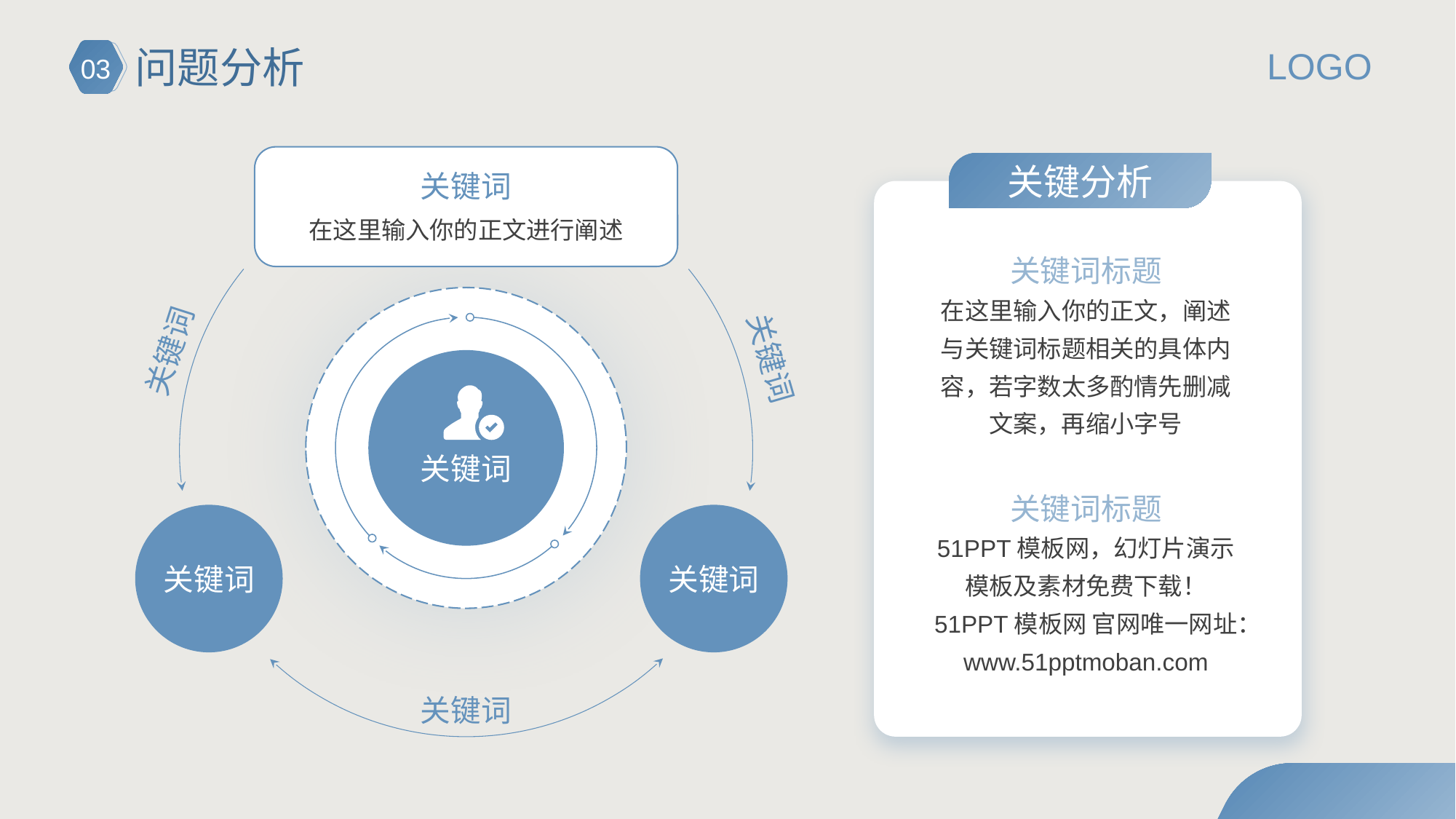

# 问题分析
LOGO
03

关键分析

关键词

在这里输入你的正文进行阐述
关键词标题
在这里输入你的正文，阐述与关键词标题相关的具体内容，若字数太多酌情先删减文案，再缩小字号

关键词
关键词

关键词
关键词标题
51PPT模板网，幻灯片演示模板及素材免费下载！
51PPT模板网 官网唯一网址：www.51pptmoban.com

关键词
关键词
关键词